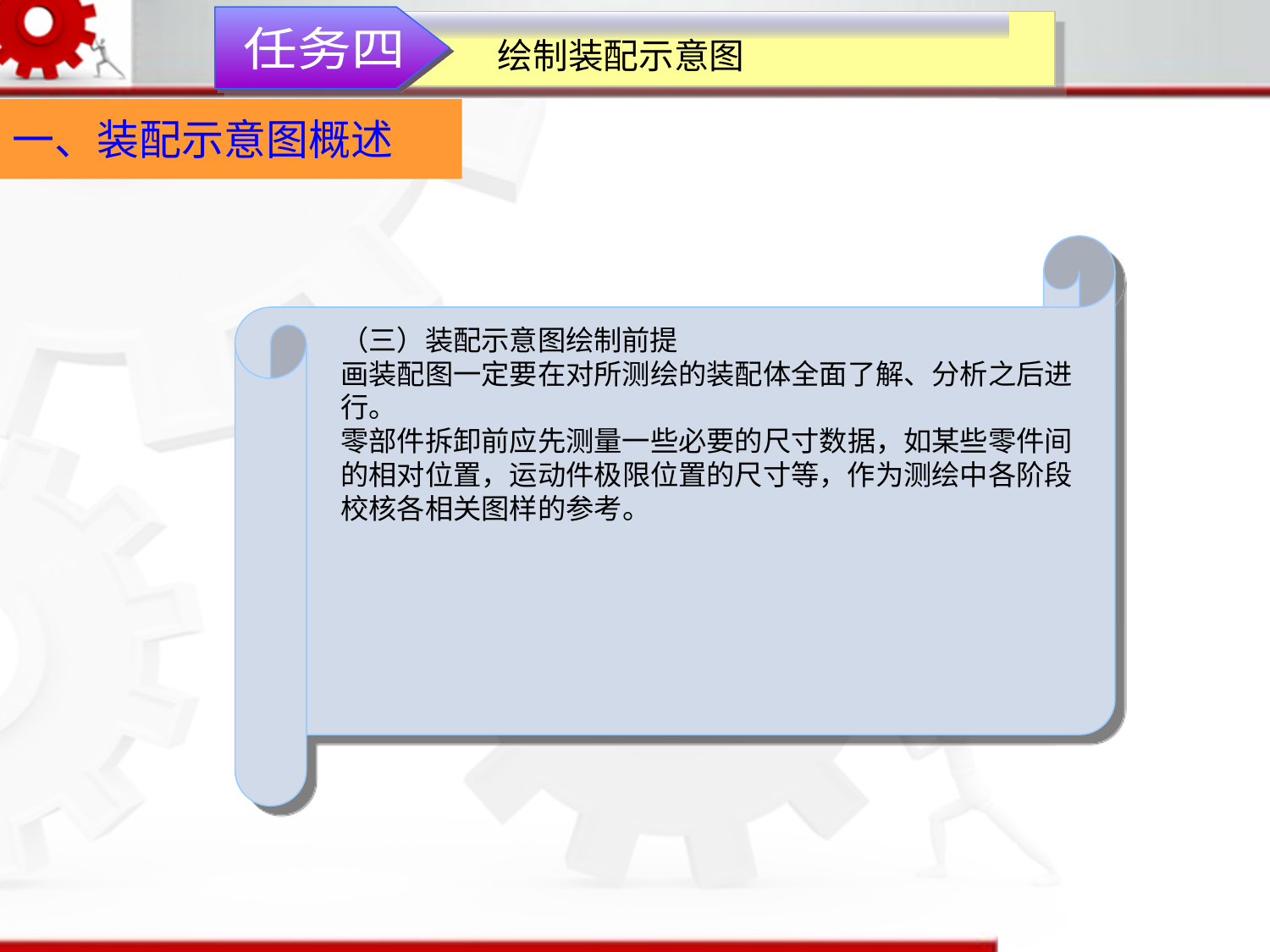

任务四
绘制装配示意图
一、装配示意图概述

（三）装配示意图绘制前提
画装配图一定要在对所测绘的装配体全面了解、分析之后进行。
零部件拆卸前应先测量一些必要的尺寸数据，如某些零件间的相对位置，运动件极限位置的尺寸等，作为测绘中各阶段校核各相关图样的参考。